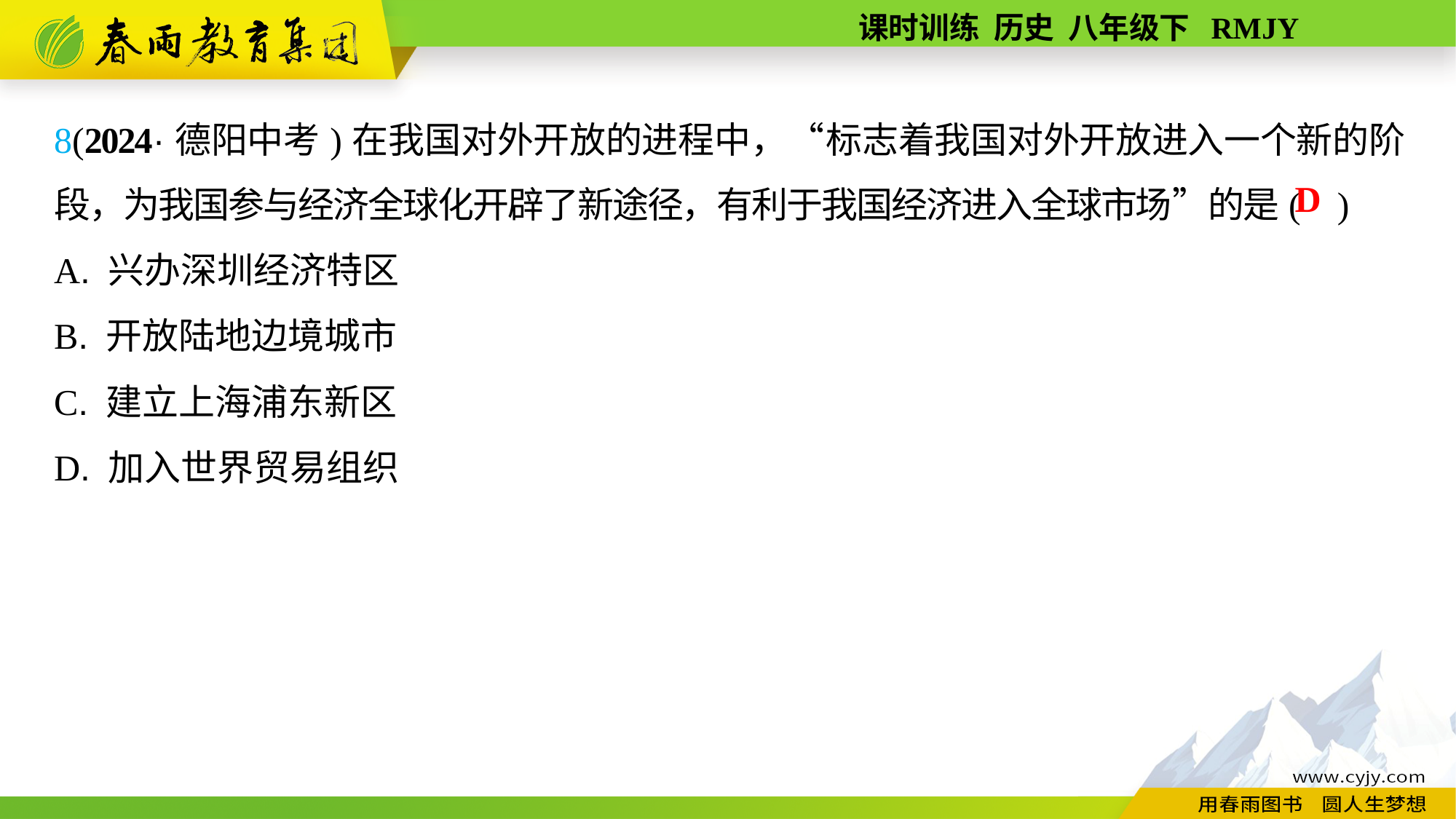

8(2024·德阳中考)在我国对外开放的进程中，“标志着我国对外开放进入一个新的阶段，为我国参与经济全球化开辟了新途径，有利于我国经济进入全球市场”的是(     )
A. 兴办深圳经济特区
B. 开放陆地边境城市
C. 建立上海浦东新区
D. 加入世界贸易组织
D